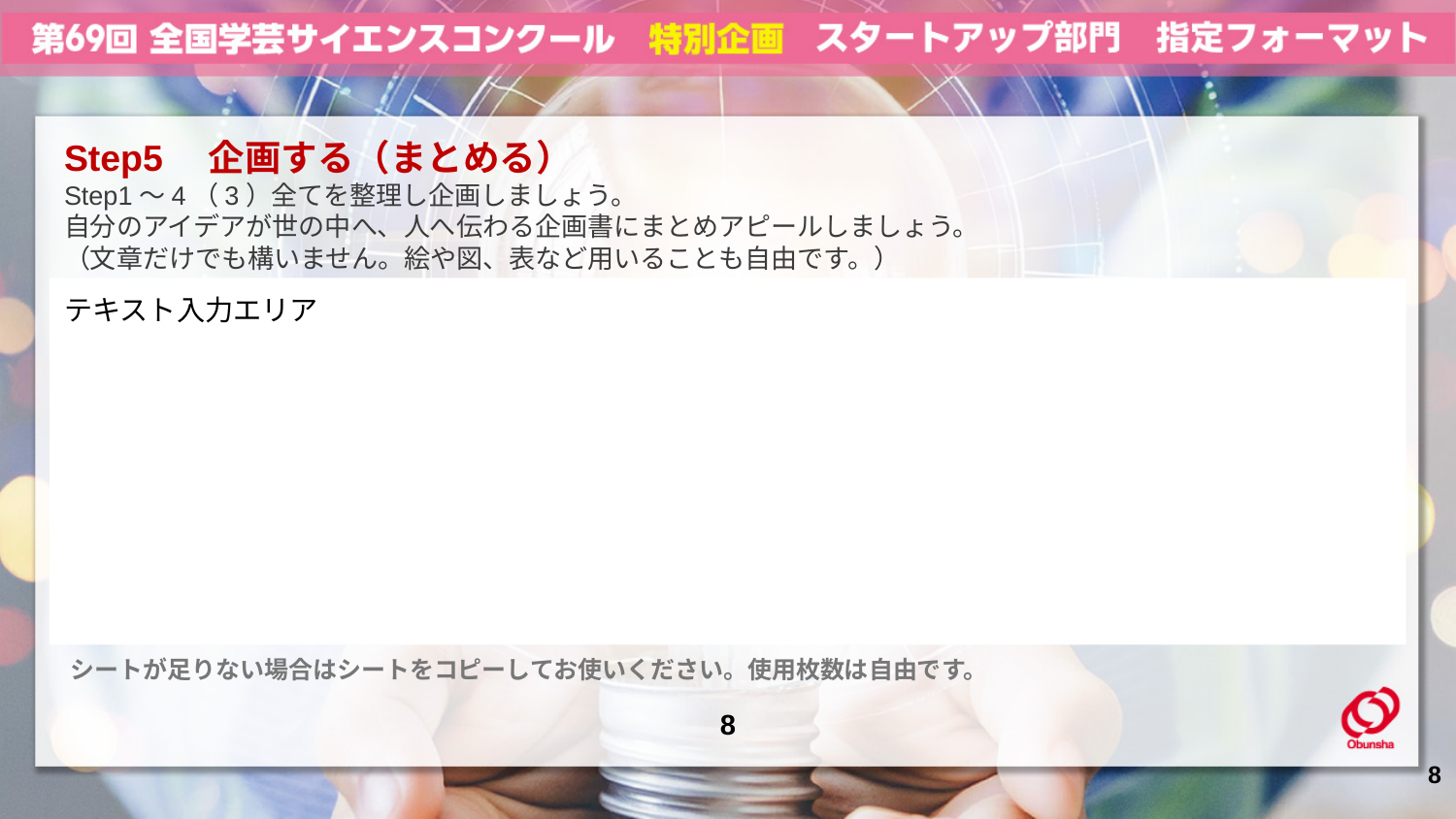

Step5　企画する（まとめる）
Step1～4（3）全てを整理し企画しましょう。
自分のアイデアが世の中へ、人へ伝わる企画書にまとめアピールしましょう。
（文章だけでも構いません。絵や図、表など用いることも自由です。）
テキスト入力エリア
シートが足りない場合はシートをコピーしてお使いください。使用枚数は自由です。
8